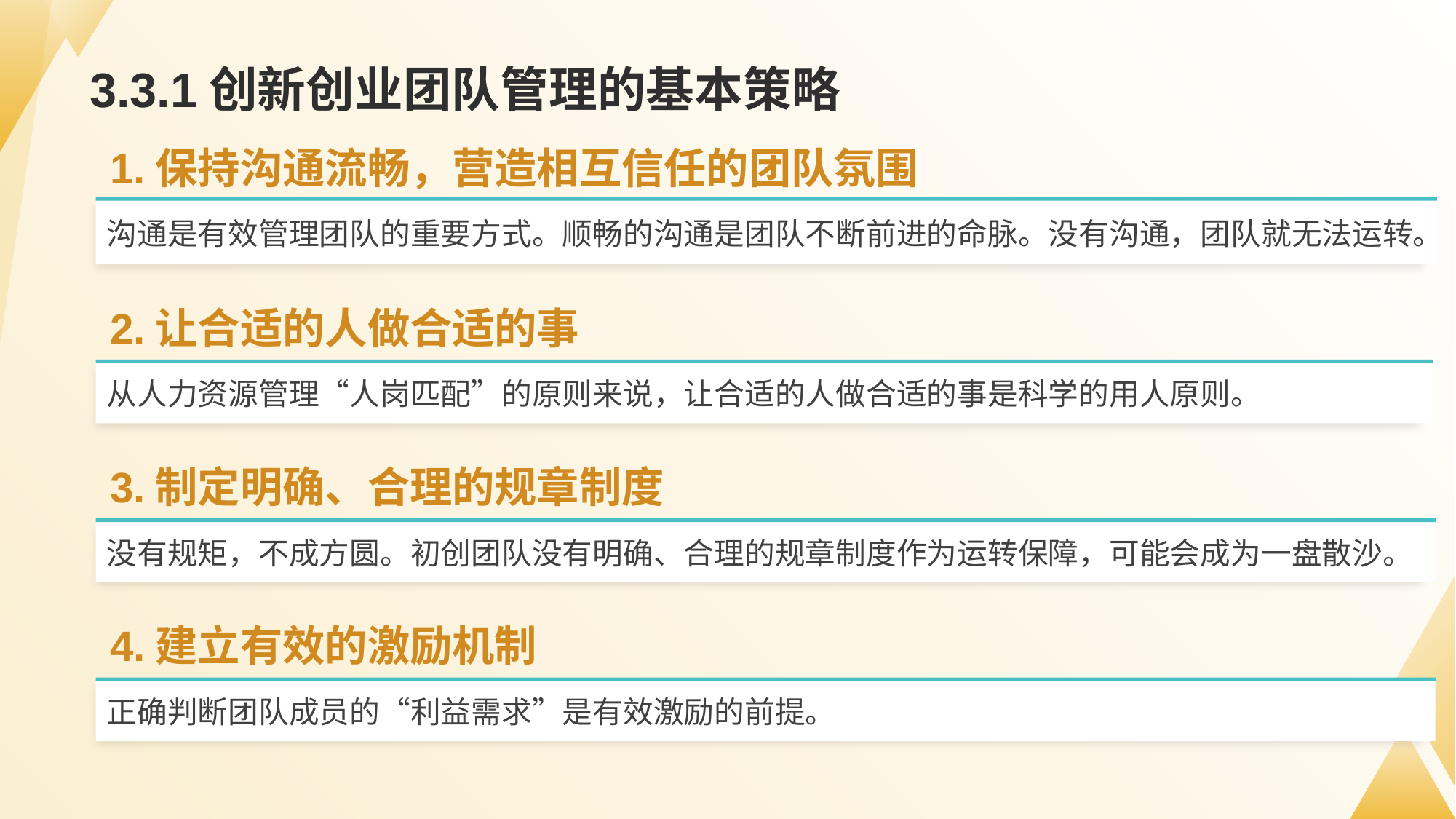

# 3.3.1创新创业团队管理的基本策略
1.保持沟通流畅，营造相互信任的团队氛围

沟通是有效管理团队的重要方式。顺畅的沟通是团队不断前进的命脉。没有沟通，团队就无法运转。
2.让合适的人做合适的事

从人力资源管理“人岗匹配”的原则来说，让合适的人做合适的事是科学的用人原则。
3.制定明确、合理的规章制度

没有规矩，不成方圆。初创团队没有明确、合理的规章制度作为运转保障，可能会成为一盘散沙。
4.建立有效的激励机制

正确判断团队成员的“利益需求”是有效激励的前提。